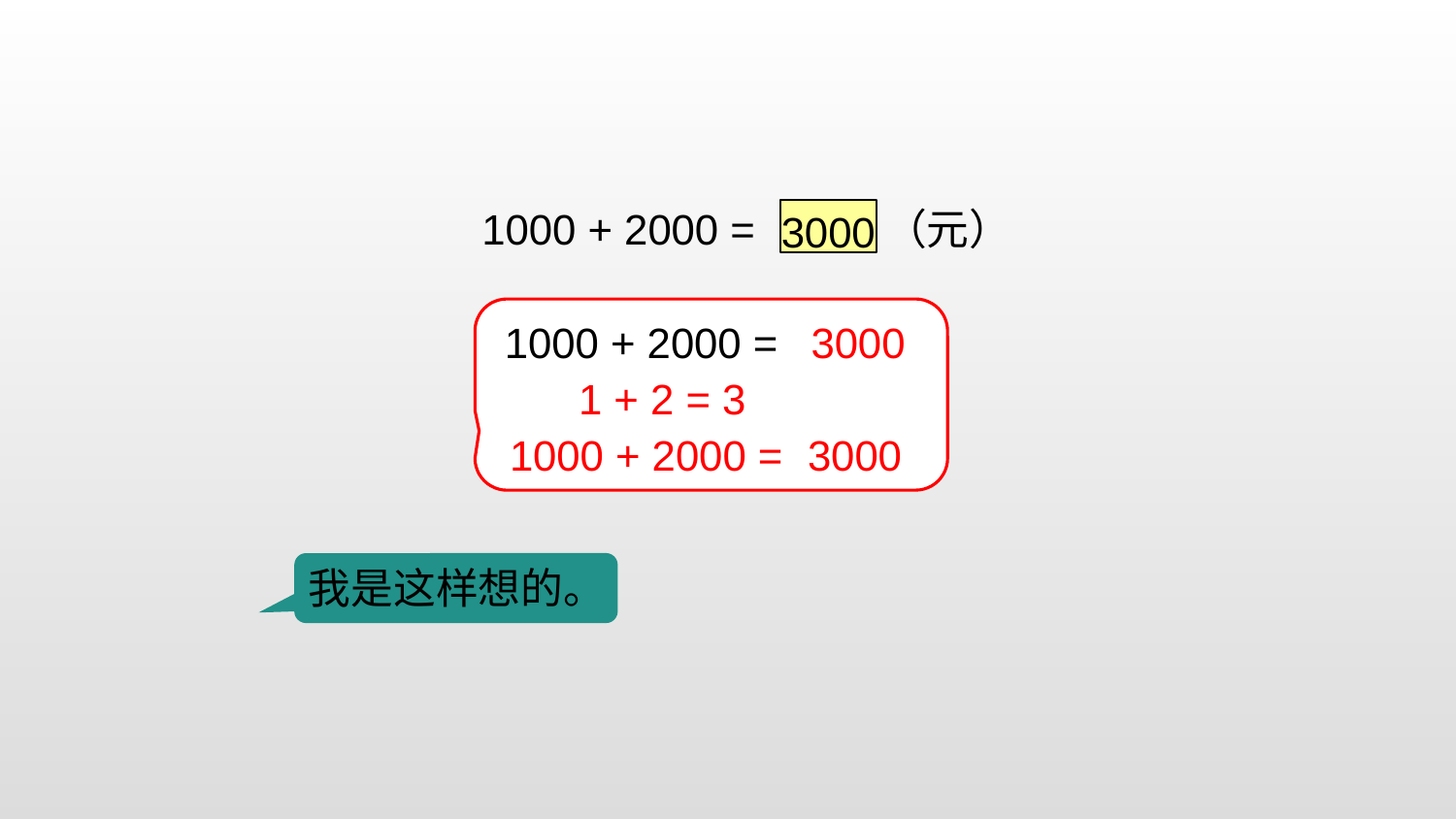

1000 + 2000 =          （元）

3000

1000 + 2000 =
3000
1 + 2 = 3
3000
1000 + 2000 =
我是这样想的。